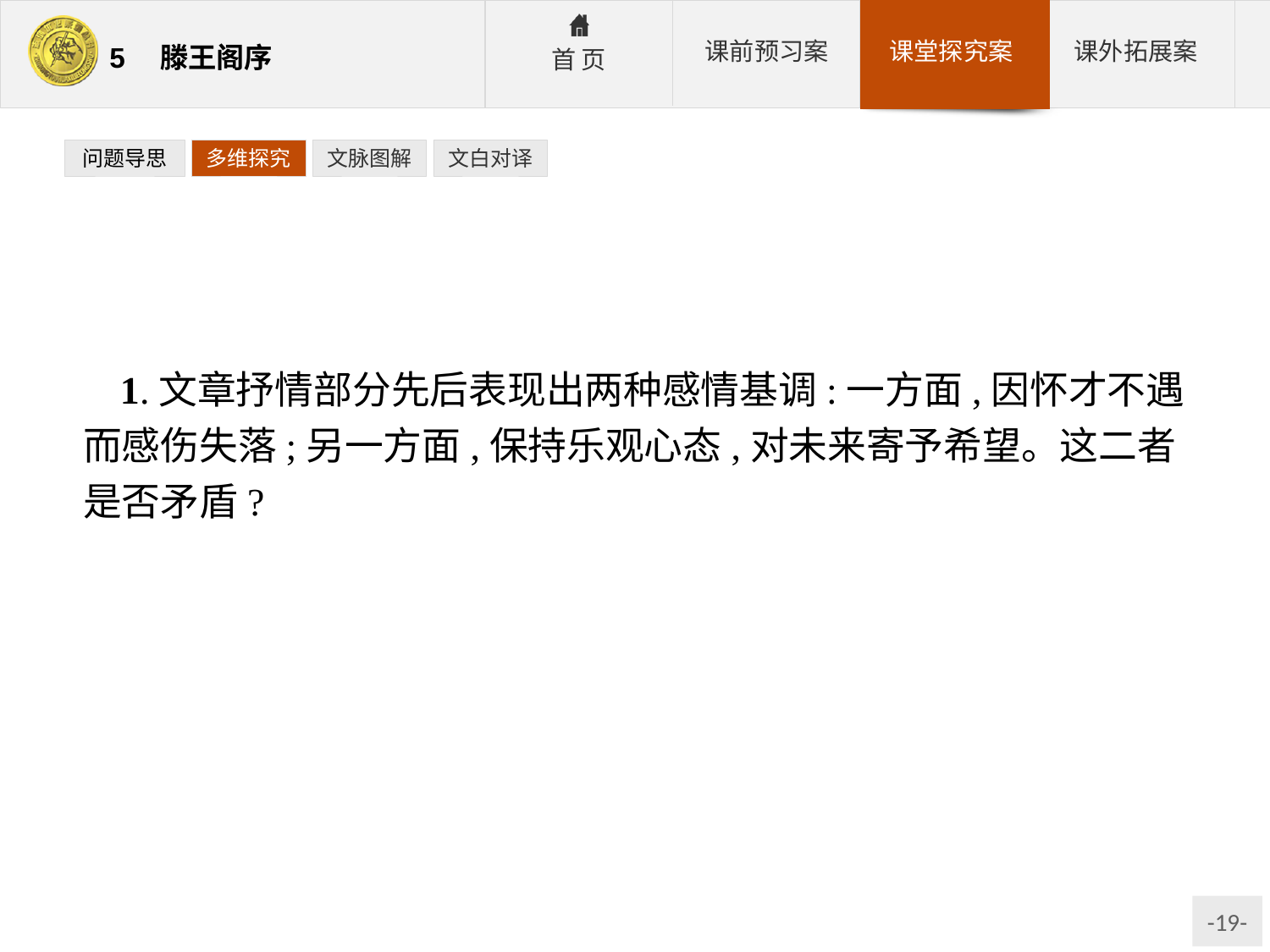

问题导思
多维探究
文脉图解
文白对译
1.文章抒情部分先后表现出两种感情基调:一方面,因怀才不遇而感伤失落;另一方面,保持乐观心态,对未来寄予希望。这二者是否矛盾?
提示:此题考查对作者情感的探究,可以结合文本的内容从景色的美好和人生的短暂、宇宙的阔达等角度分析。